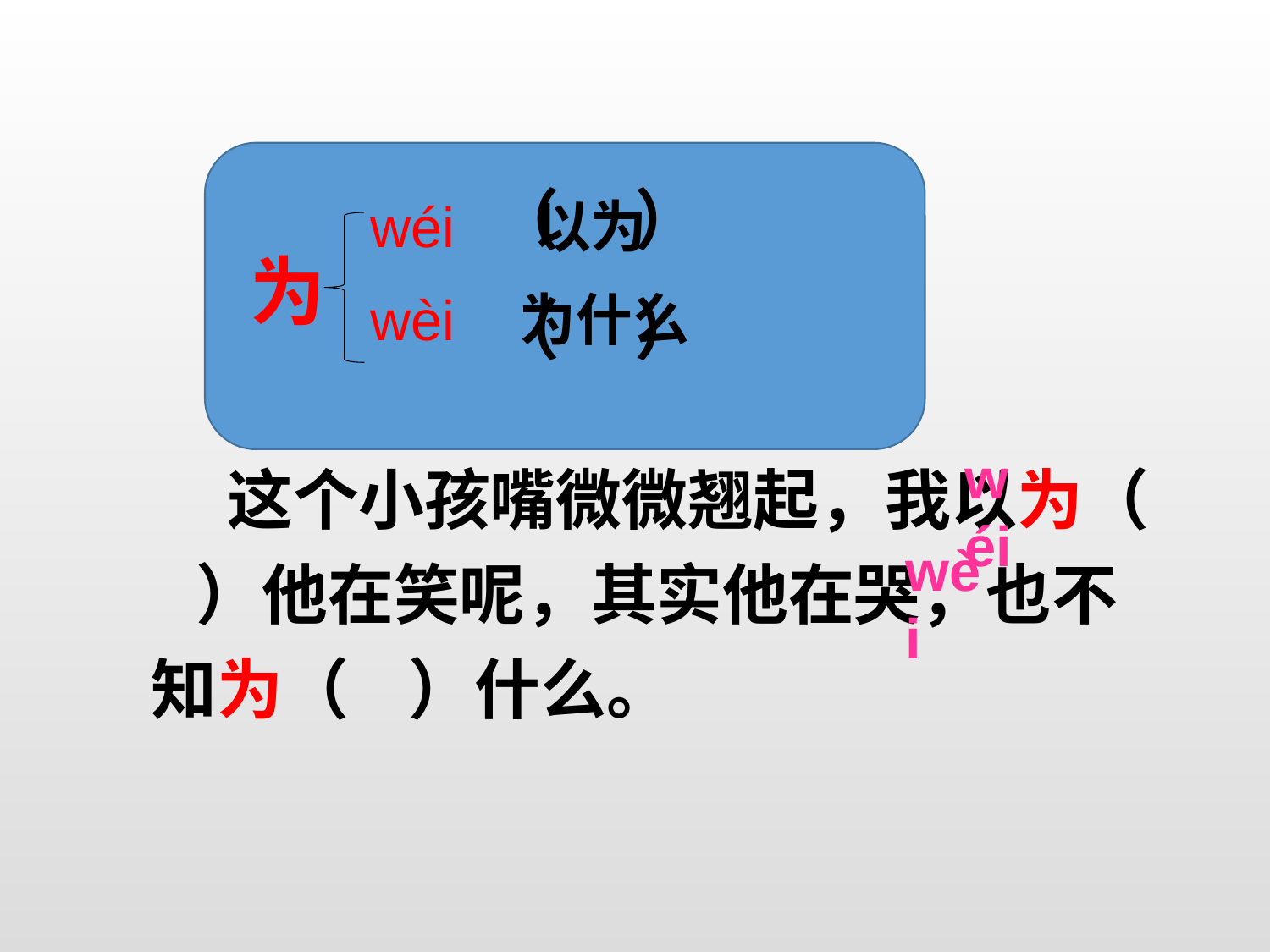

（     ）
    （     ）
以为
wéi

为
wèi
为什么
    这个小孩嘴微微翘起，我以为（    ）他在笑呢，其实他在哭，也不知为（    ）什么。
wéi
wèi